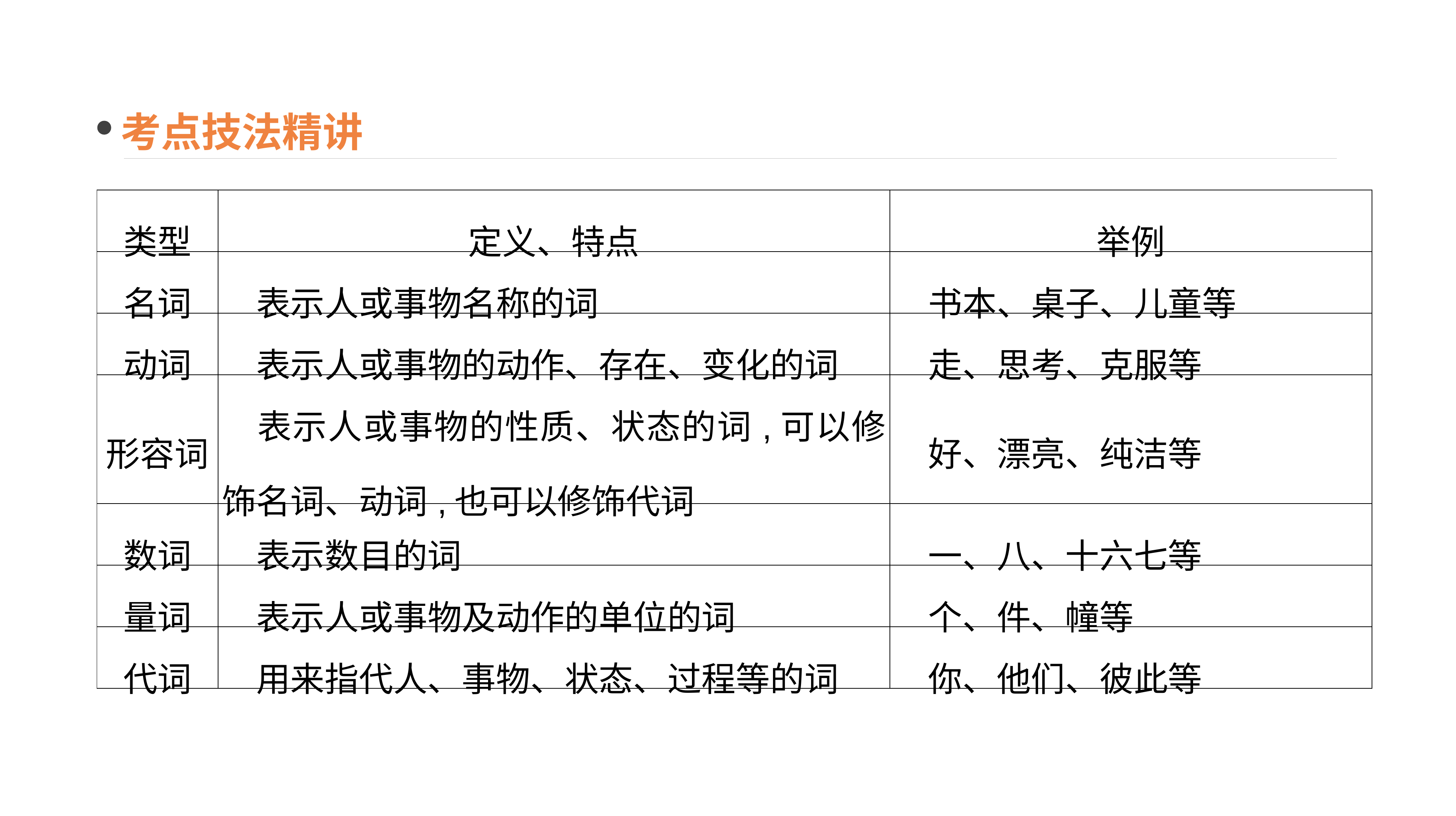

考点技法精讲

| 类型 | 定义、特点 | 举例 |
| --- | --- | --- |
| 名词 | 表示人或事物名称的词 | 书本、桌子、儿童等 |
| 动词 | 表示人或事物的动作、存在、变化的词 | 走、思考、克服等 |
| 形容词 | 表示人或事物的性质、状态的词,可以修饰名词、动词,也可以修饰代词 | 好、漂亮、纯洁等 |
| 数词 | 表示数目的词 | 一、八、十六七等 |
| 量词 | 表示人或事物及动作的单位的词 | 个、件、幢等 |
| 代词 | 用来指代人、事物、状态、过程等的词 | 你、他们、彼此等 |